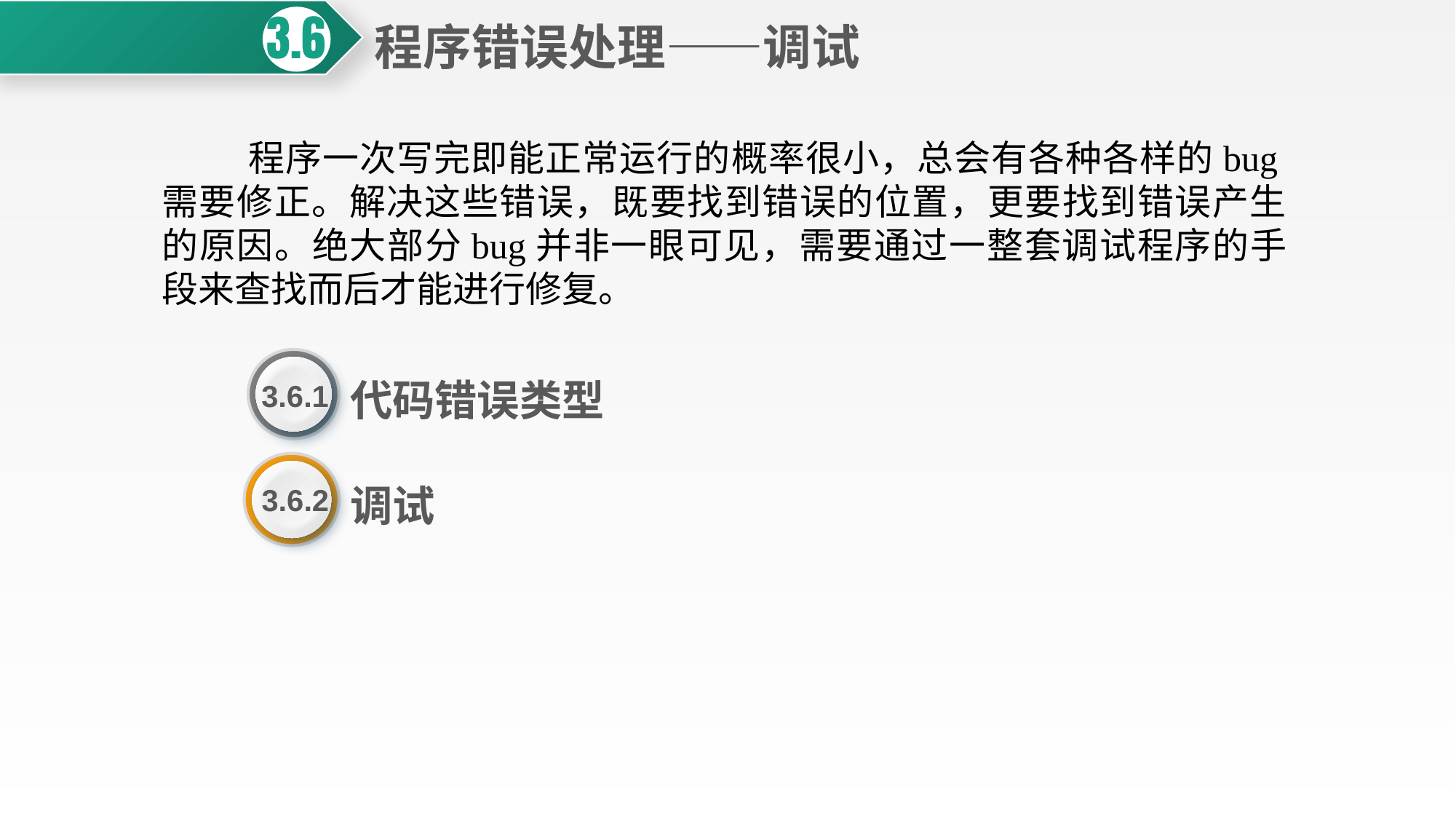

程序错误处理——调试

3.6

     程序一次写完即能正常运行的概率很小，总会有各种各样的bug需要修正。解决这些错误，既要找到错误的位置，更要找到错误产生的原因。绝大部分bug并非一眼可见，需要通过一整套调试程序的手段来查找而后才能进行修复。

代码错误类型
3.6.1

调试
3.6.2